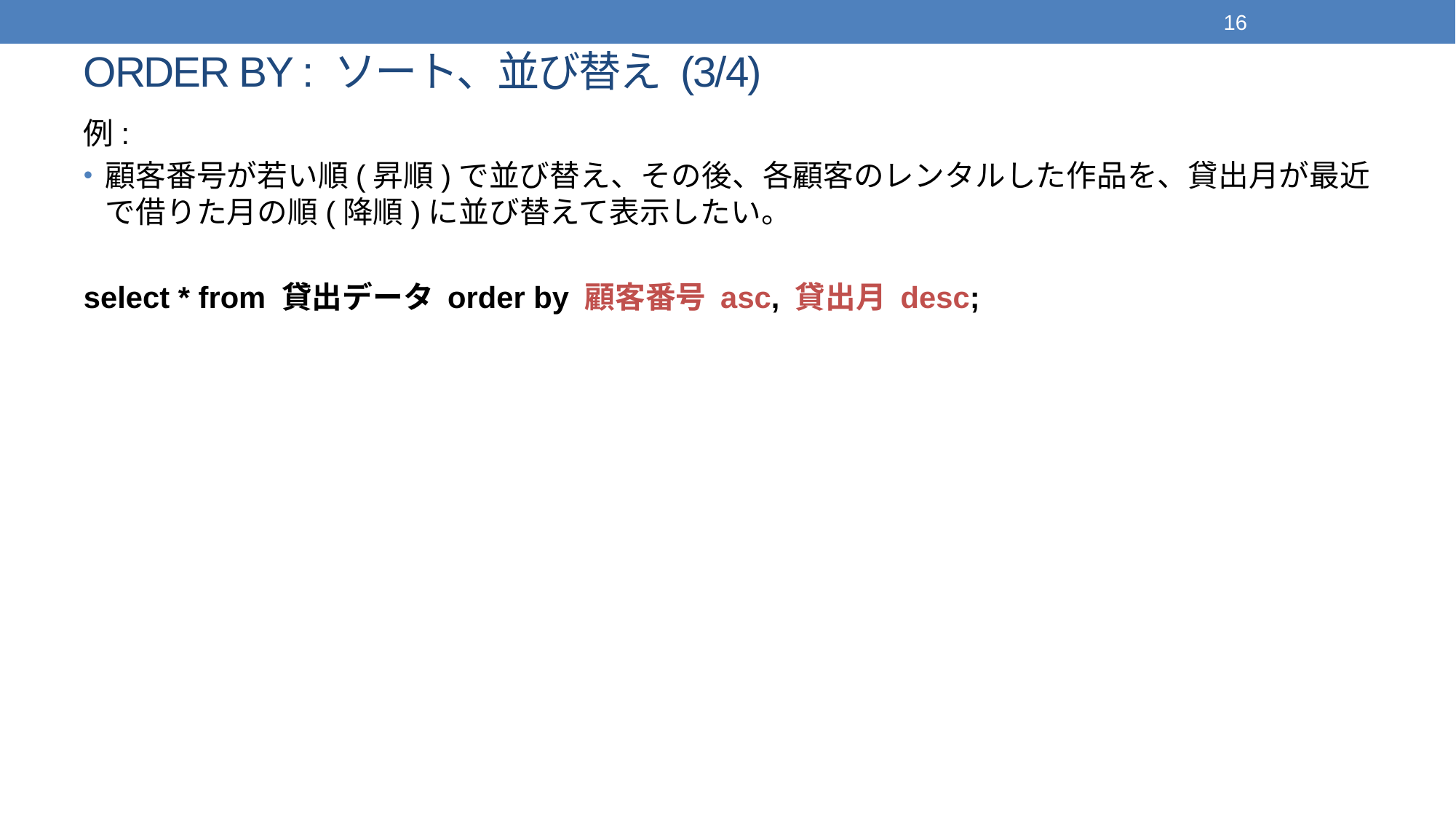

16
# ORDER BY : ソート、並び替え (3/4)
例:
顧客番号が若い順(昇順)で並び替え、その後、各顧客のレンタルした作品を、貸出月が最近で借りた月の順(降順)に並び替えて表示したい。

select * from 貸出データ order by 顧客番号 asc, 貸出月 desc;